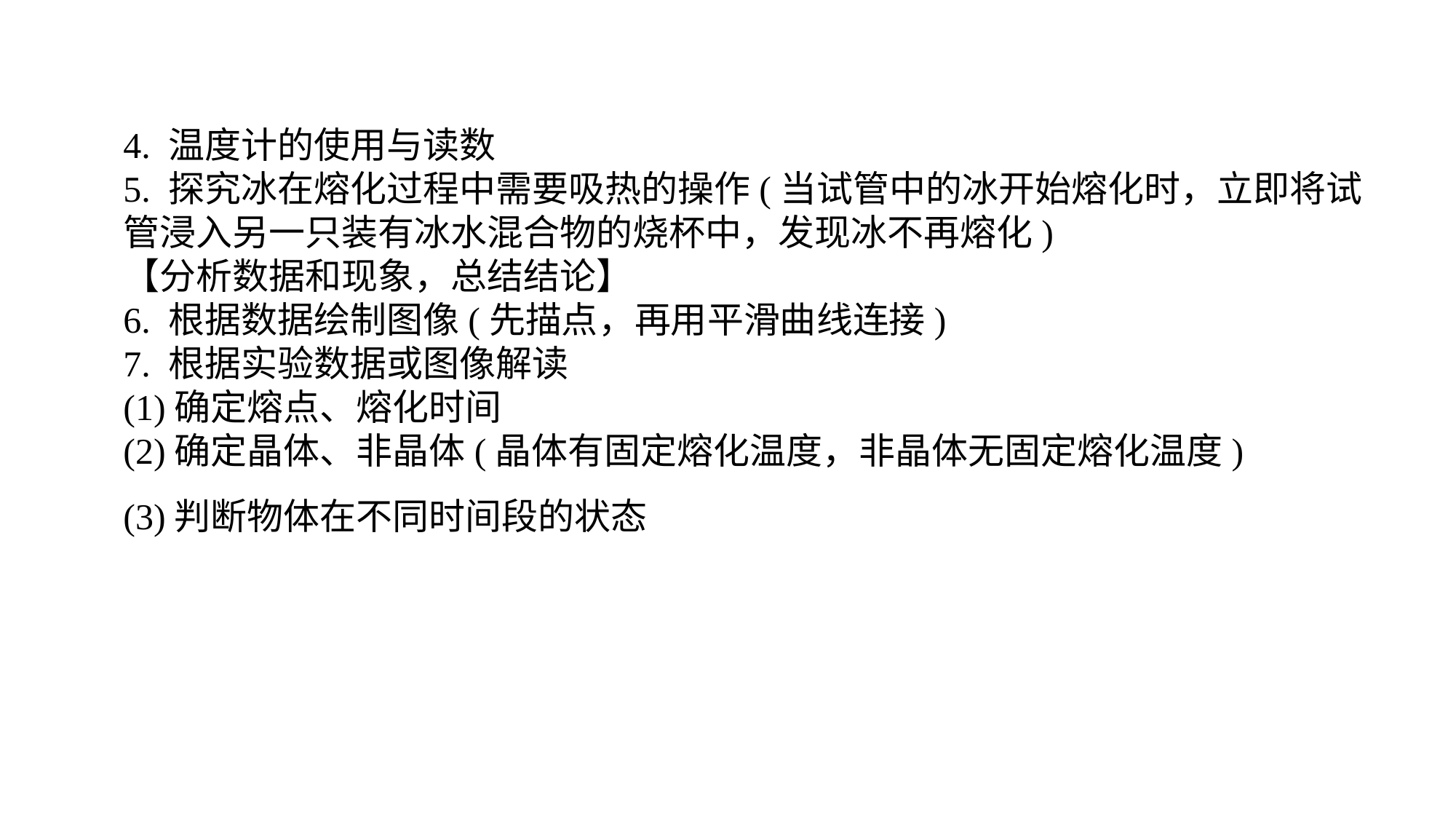

4. 温度计的使用与读数5. 探究冰在熔化过程中需要吸热的操作(当试管中的冰开始熔化时，立即将试管浸入另一只装有冰水混合物的烧杯中，发现冰不再熔化)【分析数据和现象，总结结论】6. 根据数据绘制图像(先描点，再用平滑曲线连接)7. 根据实验数据或图像解读(1)确定熔点、熔化时间(2)确定晶体、非晶体(晶体有固定熔化温度，非晶体无固定熔化温度)(3)判断物体在不同时间段的状态